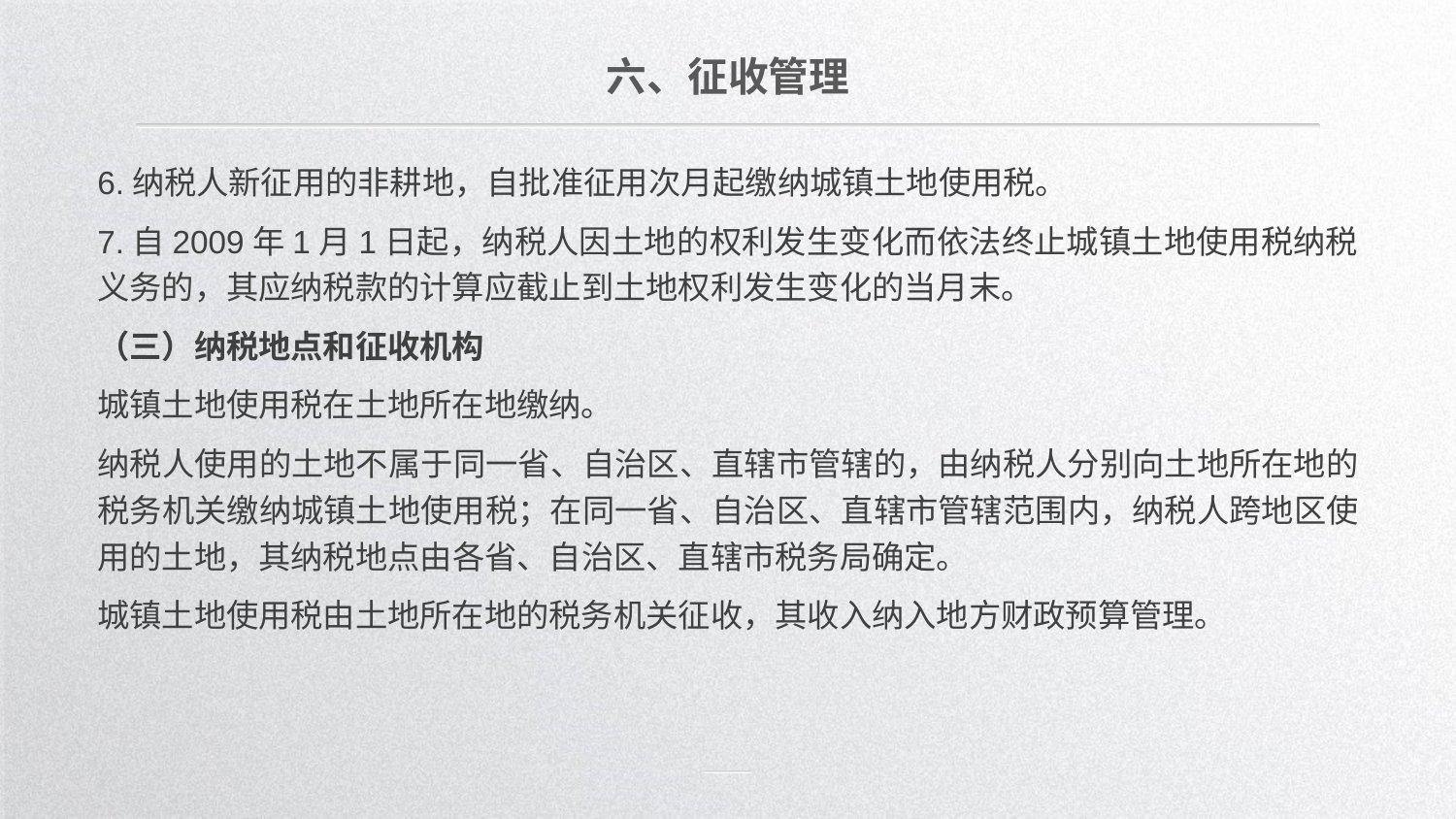

六、征收管理
6.纳税人新征用的非耕地，自批准征用次月起缴纳城镇土地使用税。
7.自2009年1月1日起，纳税人因土地的权利发生变化而依法终止城镇土地使用税纳税义务的，其应纳税款的计算应截止到土地权利发生变化的当月末。
（三）纳税地点和征收机构
城镇土地使用税在土地所在地缴纳。
纳税人使用的土地不属于同一省、自治区、直辖市管辖的，由纳税人分别向土地所在地的税务机关缴纳城镇土地使用税；在同一省、自治区、直辖市管辖范围内，纳税人跨地区使用的土地，其纳税地点由各省、自治区、直辖市税务局确定。
城镇土地使用税由土地所在地的税务机关征收，其收入纳入地方财政预算管理。